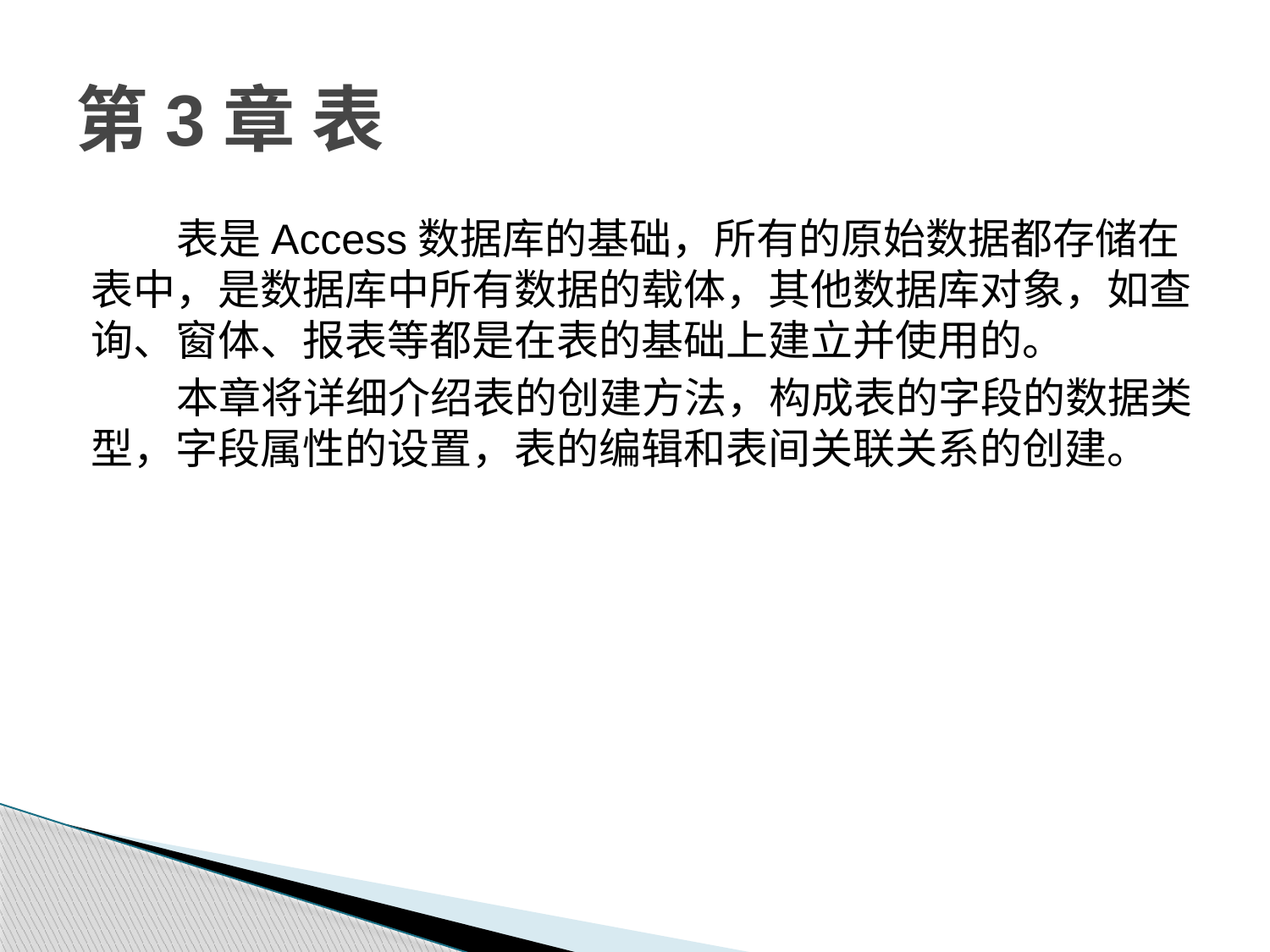

# 第3章 表
表是Access数据库的基础，所有的原始数据都存储在表中，是数据库中所有数据的载体，其他数据库对象，如查询、窗体、报表等都是在表的基础上建立并使用的。
本章将详细介绍表的创建方法，构成表的字段的数据类型，字段属性的设置，表的编辑和表间关联关系的创建。